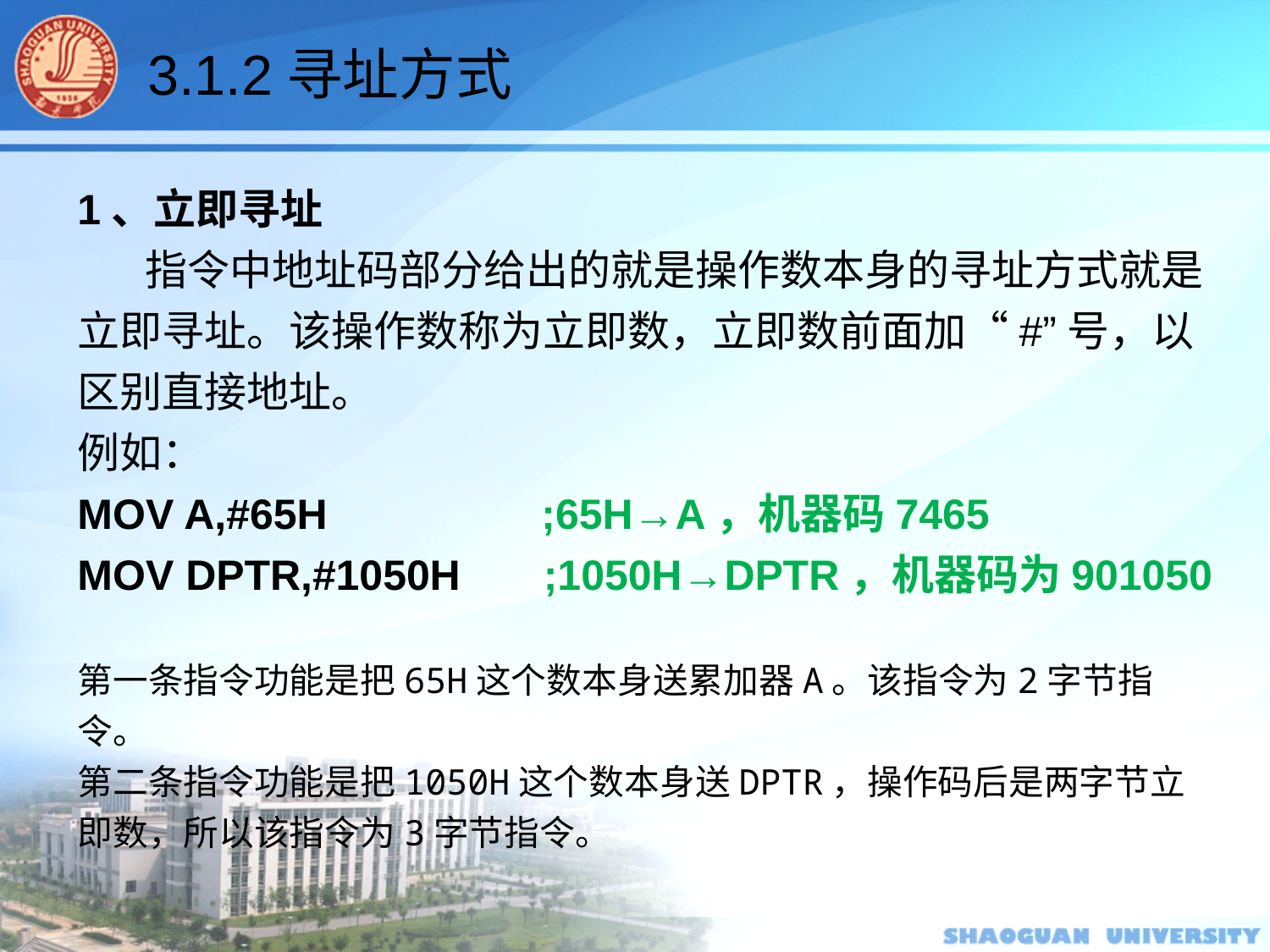

3.1.2寻址方式
1、立即寻址
      指令中地址码部分给出的就是操作数本身的寻址方式就是立即寻址。该操作数称为立即数，立即数前面加“#”号，以区别直接地址。
例如：
MOV A,#65H		       ;65H→A，机器码7465
MOV DPTR,#1050H       ;1050H→DPTR，机器码为901050

第一条指令功能是把65H这个数本身送累加器A。该指令为2字节指令。
第二条指令功能是把1050H这个数本身送DPTR，操作码后是两字节立即数，所以该指令为3字节指令。